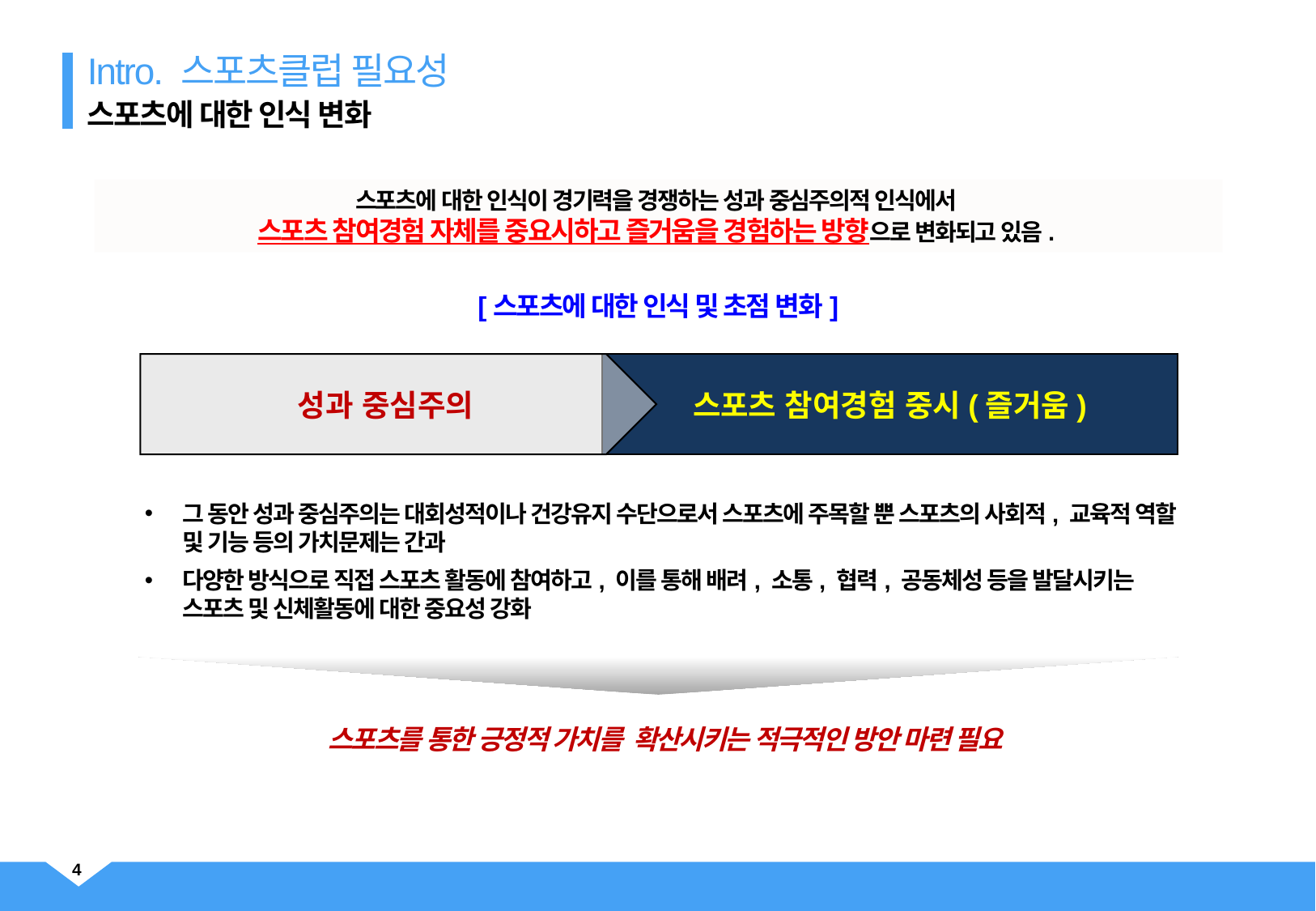

Intro. 스포츠클럽 필요성
스포츠에 대한 인식 변화
스포츠에 대한 인식이 경기력을 경쟁하는 성과 중심주의적 인식에서
스포츠 참여경험 자체를 중요시하고 즐거움을 경험하는 방향으로 변화되고 있음.
[스포츠에 대한 인식 및 초점 변화]
성과 중심주의
스포츠 참여경험 중시(즐거움)
그 동안 성과 중심주의는 대회성적이나 건강유지 수단으로서 스포츠에 주목할 뿐 스포츠의 사회적, 교육적 역할 및 기능 등의 가치문제는 간과
다양한 방식으로 직접 스포츠 활동에 참여하고, 이를 통해 배려, 소통, 협력, 공동체성 등을 발달시키는 스포츠 및 신체활동에 대한 중요성 강화

 스포츠를 통한 긍정적 가치를  확산시키는 적극적인 방안 마련 필요